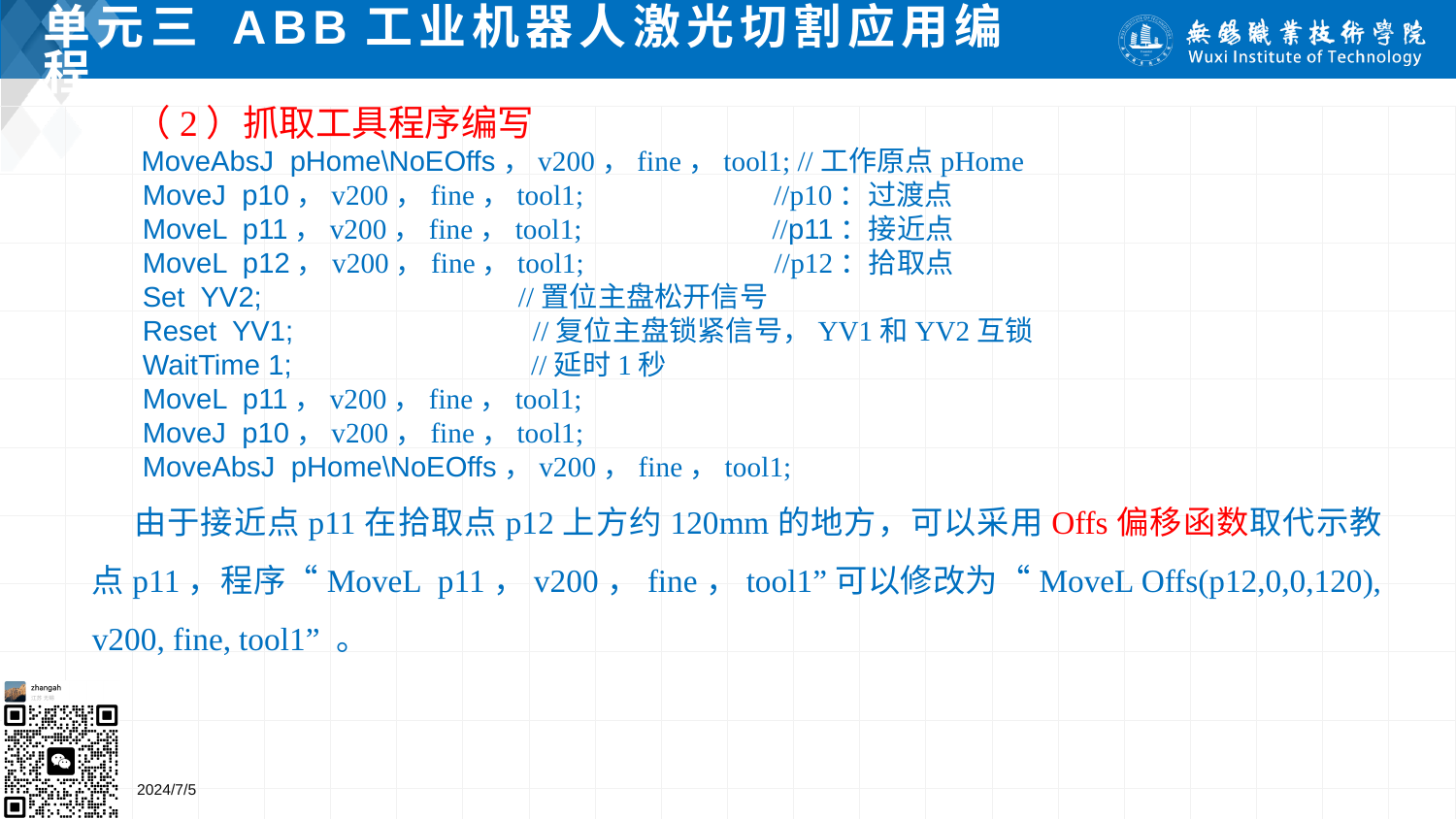

# 单元三 ABB工业机器人激光切割应用编程
（2）抓取工具程序编写
 MoveAbsJ  pHome\NoEOffs，v200，fine，tool1; //工作原点pHome
 MoveJ  p10，v200，fine，tool1;                           //p10：过渡点
 MoveL  p11，v200，fine，tool1;                           //p11：接近点
 MoveL  p12，v200，fine，tool1;                           //p12：拾取点
 Set  YV2;                                //置位主盘松开信号
 Reset  YV1;                              //复位主盘锁紧信号，YV1和YV2互锁
 WaitTime 1;                              //延时1秒
 MoveL  p11，v200，fine，tool1;
 MoveJ  p10，v200，fine，tool1;
 MoveAbsJ  pHome\NoEOffs，v200，fine，tool1;
由于接近点p11在拾取点p12上方约120mm的地方，可以采用Offs偏移函数取代示教点p11，程序“MoveL  p11，v200，fine，tool1”可以修改为“MoveL Offs(p12,0,0,120), v200, fine, tool1” 。
2024/7/5